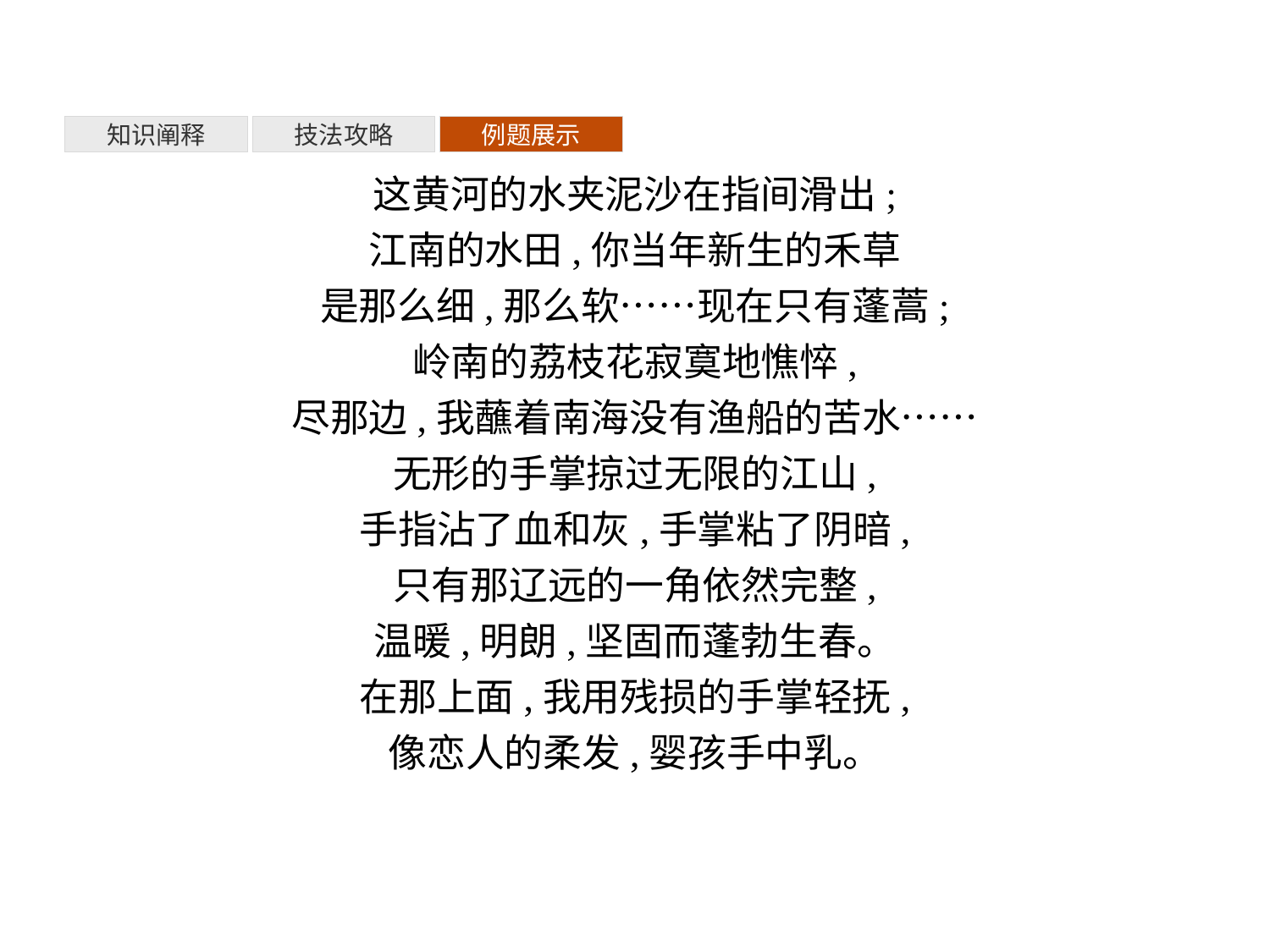

知识阐释
技法攻略
例题展示
这黄河的水夹泥沙在指间滑出;
江南的水田,你当年新生的禾草
是那么细,那么软……现在只有蓬蒿;
岭南的荔枝花寂寞地憔悴,
尽那边,我蘸着南海没有渔船的苦水……
无形的手掌掠过无限的江山,
手指沾了血和灰,手掌粘了阴暗,
只有那辽远的一角依然完整,
温暖,明朗,坚固而蓬勃生春。
在那上面,我用残损的手掌轻抚,
像恋人的柔发,婴孩手中乳。